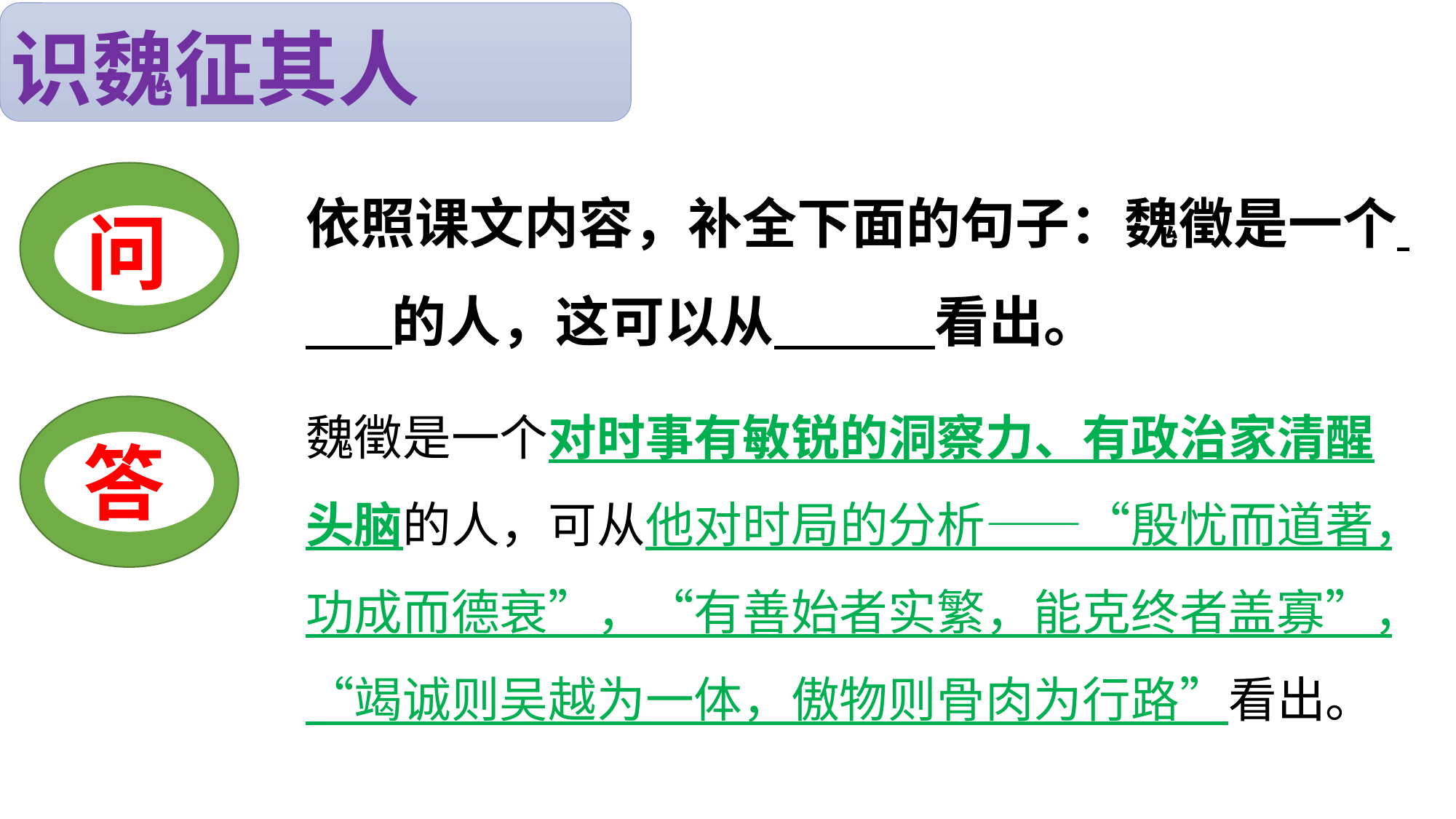

识魏征其人
依照课文内容，补全下面的句子：魏徵是一个         的人，这可以从             看出。

问

魏徵是一个对时事有敏锐的洞察力、有政治家清醒头脑的人，可从他对时局的分析——“殷忧而道著，功成而德衰”，“有善始者实繁，能克终者盖寡”，“竭诚则吴越为一体，傲物则骨肉为行路”看出。

答

答